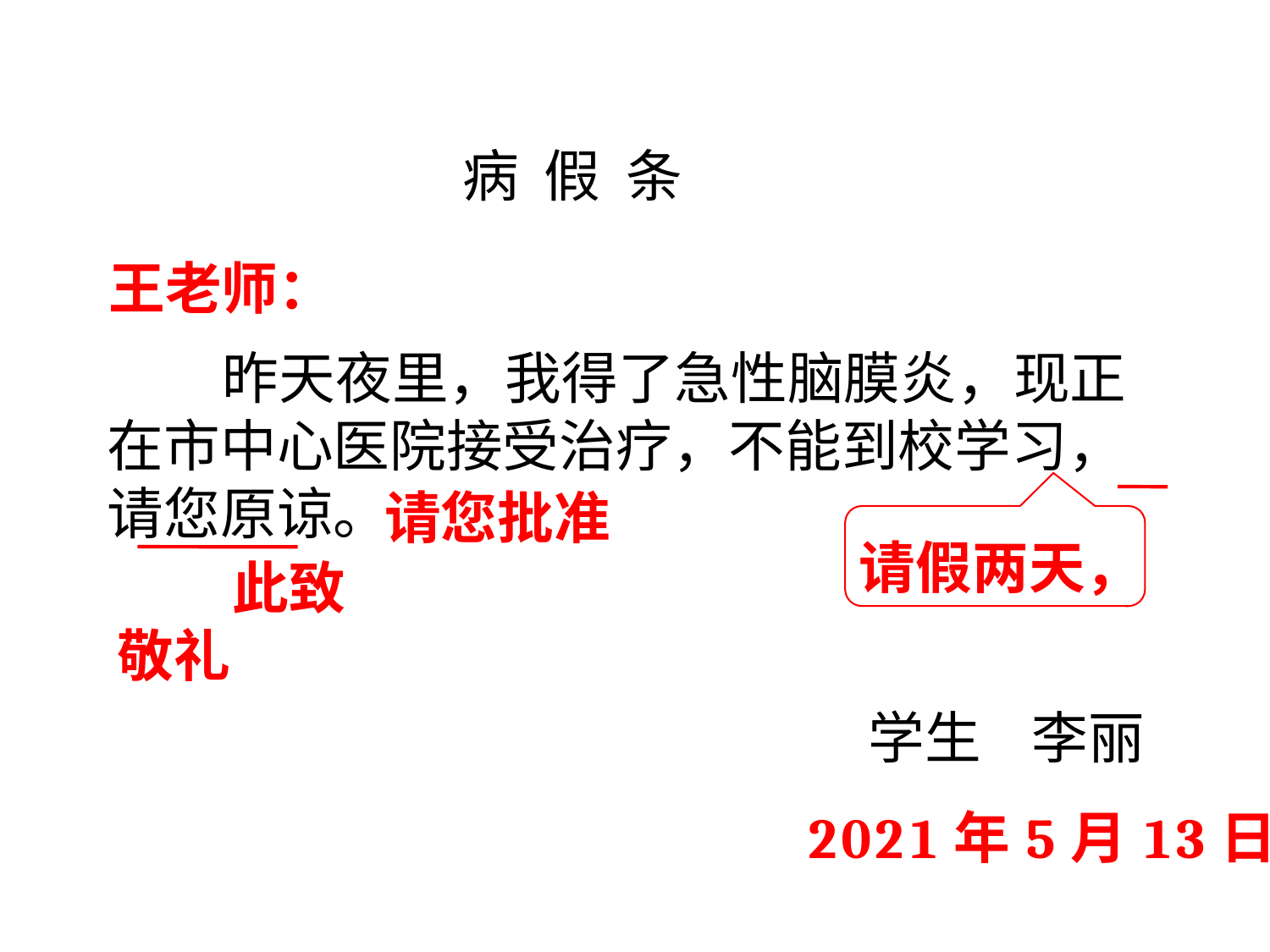

病  假  条

        昨天夜里，我得了急性脑膜炎，现正在市中心医院接受治疗，不能到校学习，请您原谅。
学生    李丽
王老师：
请您批准

请假两天，
        此致
敬礼
2021年5月13日